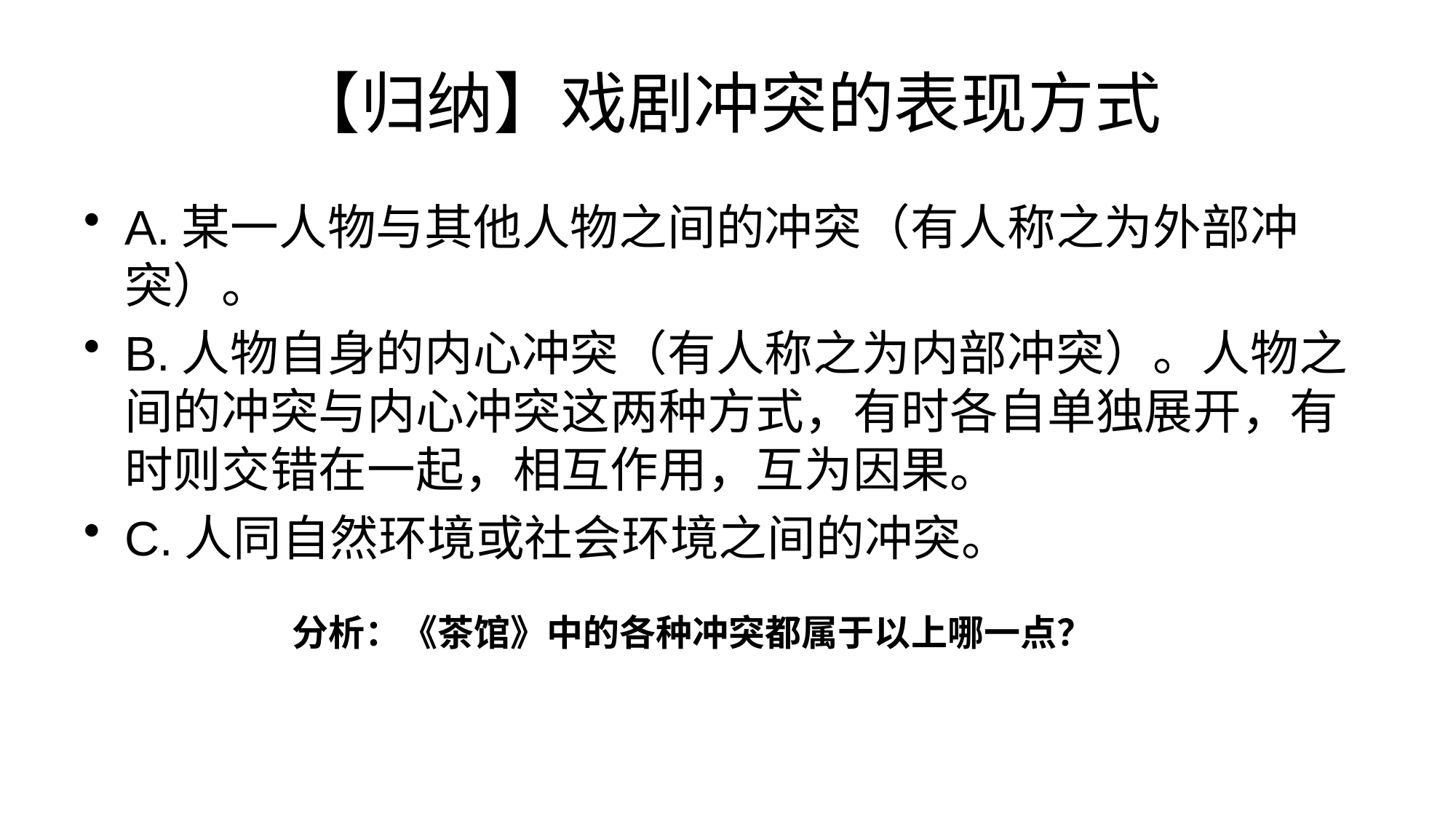

# 【归纳】戏剧冲突的表现方式
A.某一人物与其他人物之间的冲突（有人称之为外部冲突）。
B.人物自身的内心冲突（有人称之为内部冲突）。人物之间的冲突与内心冲突这两种方式，有时各自单独展开，有时则交错在一起，相互作用，互为因果。
C.人同自然环境或社会环境之间的冲突。
分析：《茶馆》中的各种冲突都属于以上哪一点？